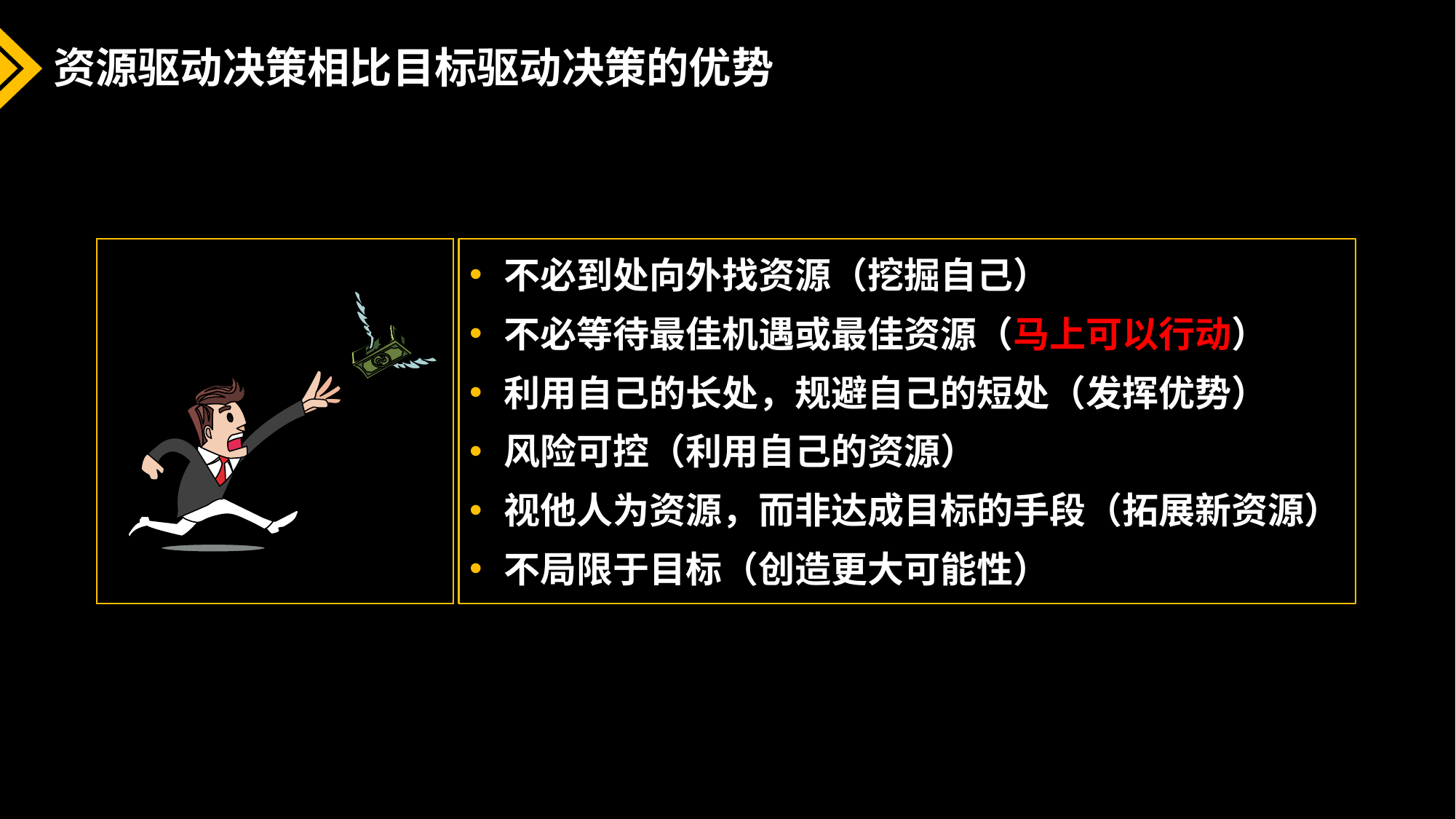

# 资源驱动决策相比目标驱动决策的优势

不必到处向外找资源（挖掘自己）
不必等待最佳机遇或最佳资源（马上可以行动）
利用自己的长处，规避自己的短处（发挥优势）
风险可控（利用自己的资源）
视他人为资源，而非达成目标的手段（拓展新资源）
不局限于目标（创造更大可能性）